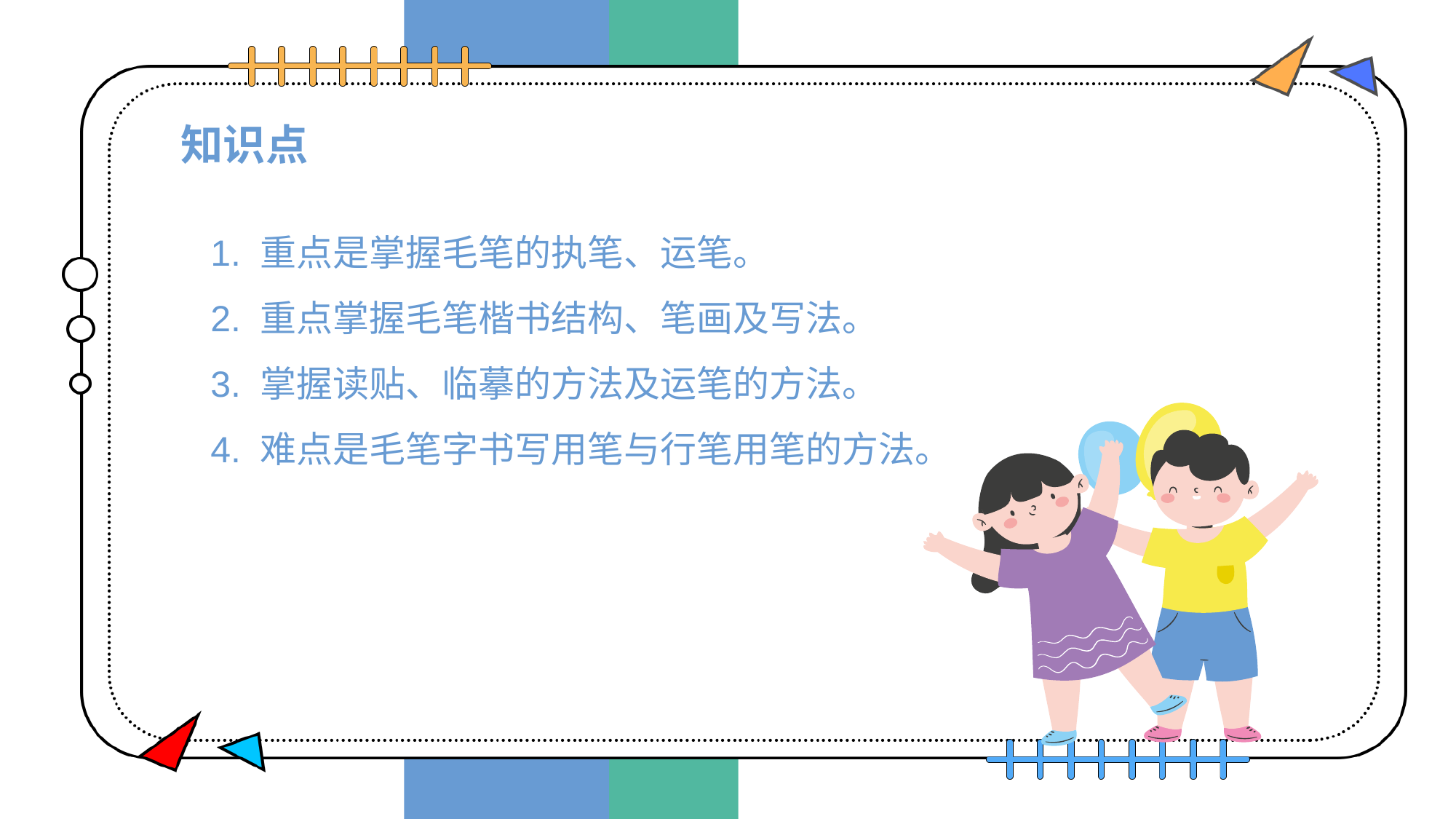

# 知识点

1. 重点是掌握毛笔的执笔、运笔。
2. 重点掌握毛笔楷书结构、笔画及写法。
3. 掌握读贴、临摹的方法及运笔的方法。
4. 难点是毛笔字书写用笔与行笔用笔的方法。